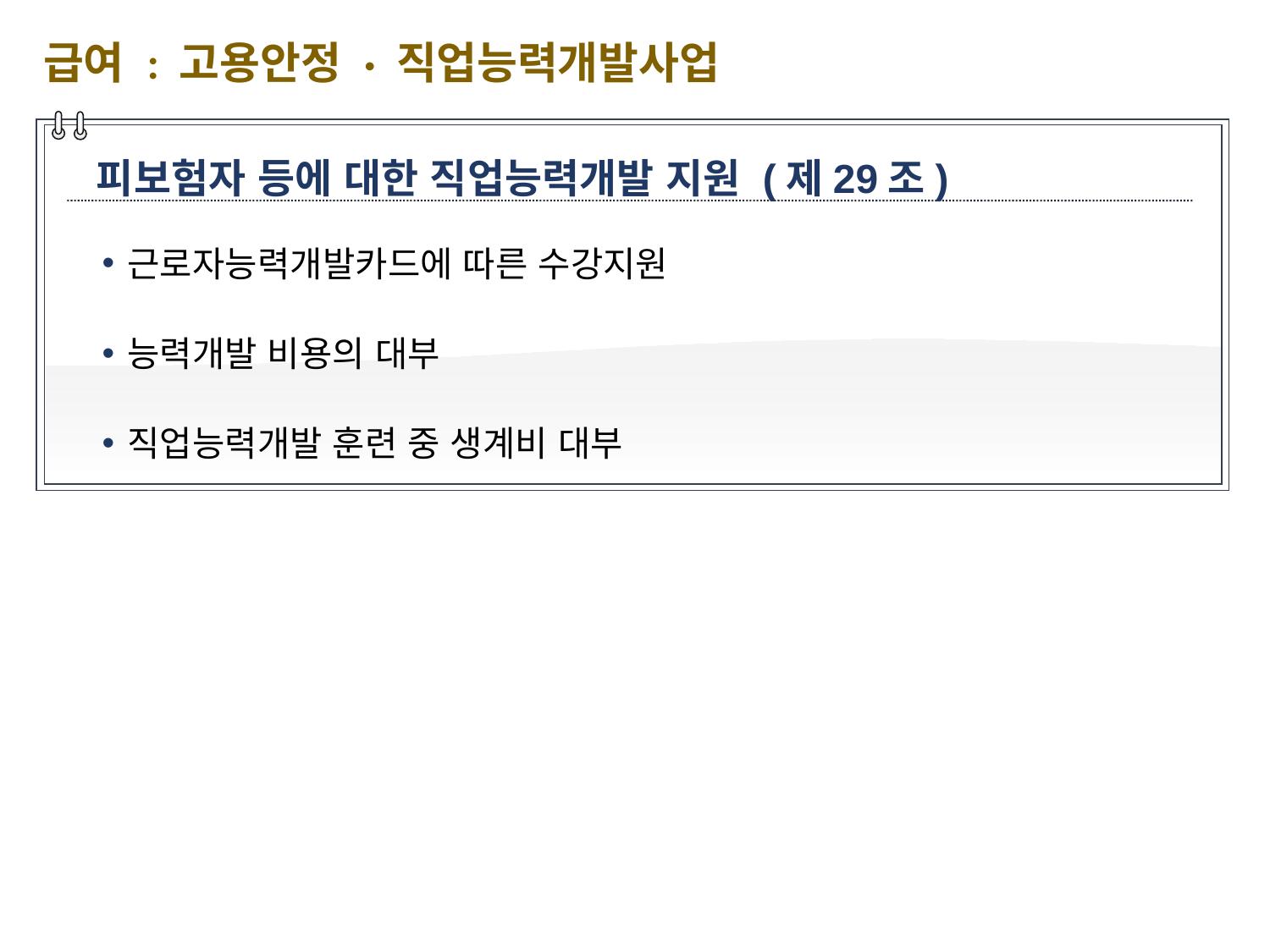

급여 : 고용안정 · 직업능력개발사업

피보험자 등에 대한 직업능력개발 지원 (제29조)

근로자능력개발카드에 따른 수강지원
능력개발 비용의 대부
직업능력개발 훈련 중 생계비 대부